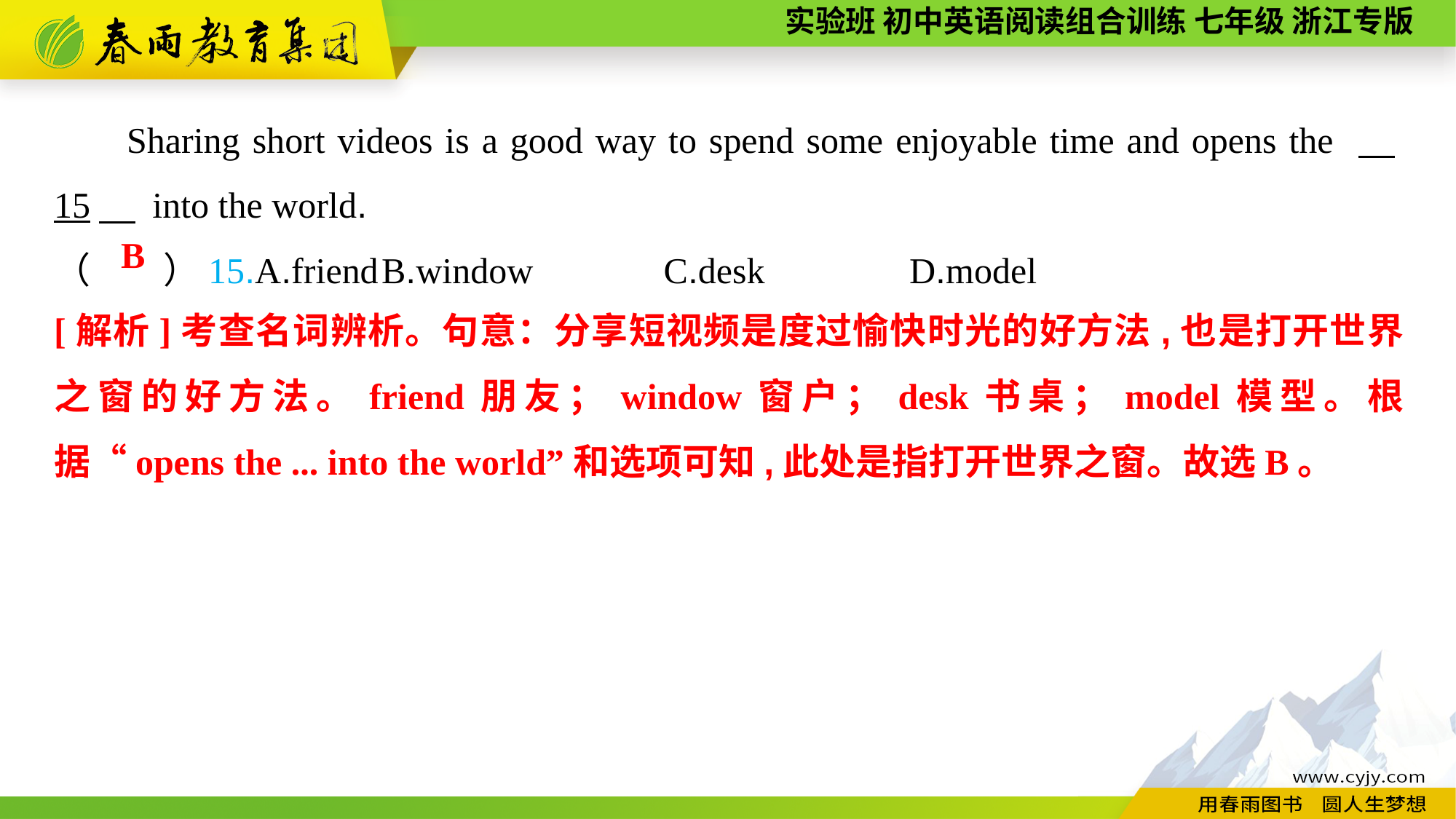

Sharing short videos is a good way to spend some enjoyable time and opens the 　15　 into the world.
（　　）15.A.friend	B.window	       C.desk	          D.model
B
[解析]考查名词辨析。句意：分享短视频是度过愉快时光的好方法,也是打开世界之窗的好方法。friend朋友；window窗户；desk书桌；model模型。根据“opens the ... into the world”和选项可知,此处是指打开世界之窗。故选B。